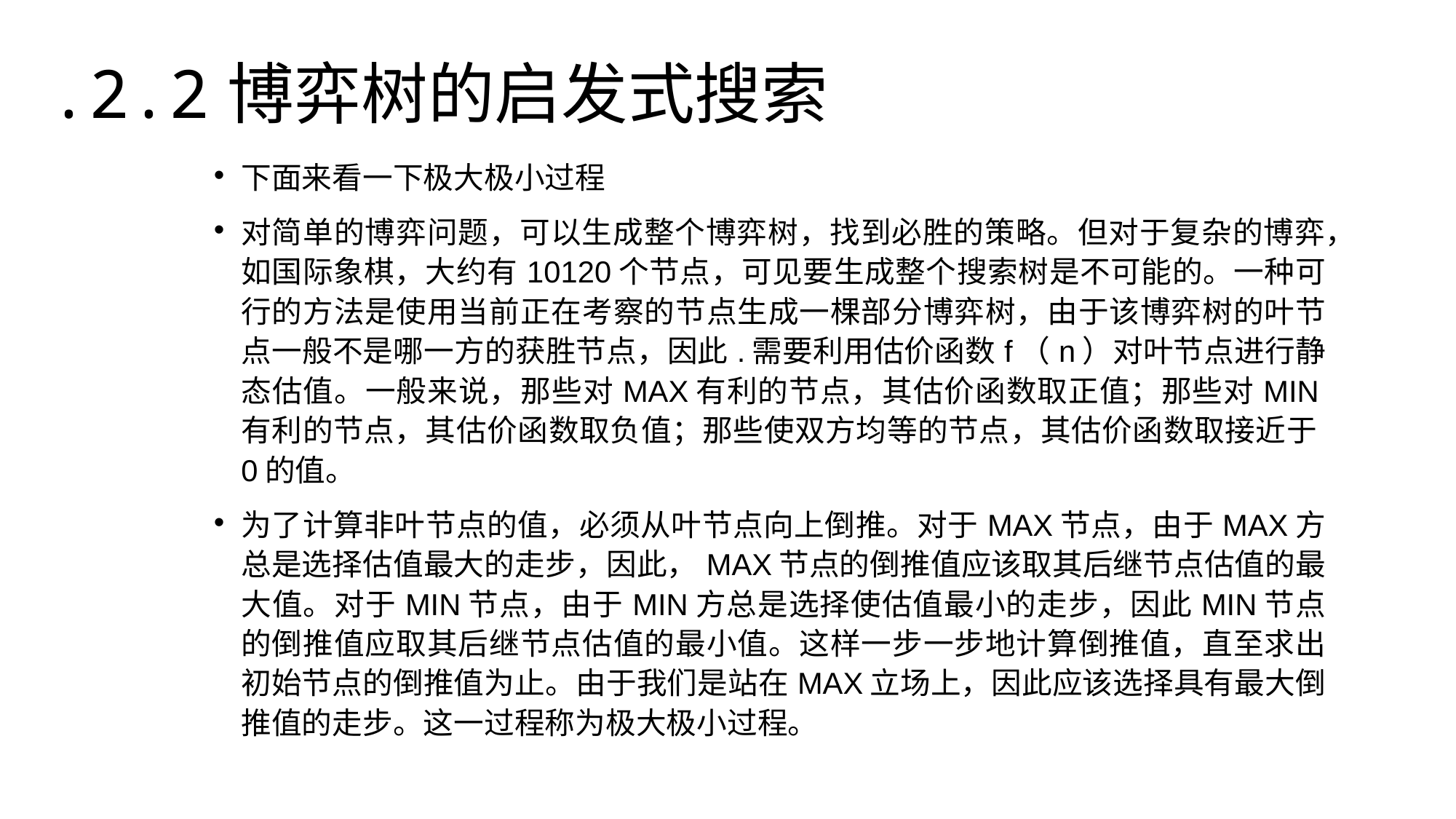

.2.2博弈树的启发式搜索
下面来看一下极大极小过程
对简单的博弈问题，可以生成整个博弈树，找到必胜的策略。但对于复杂的博弈，如国际象棋，大约有10120个节点，可见要生成整个搜索树是不可能的。一种可行的方法是使用当前正在考察的节点生成一棵部分博弈树，由于该博弈树的叶节点一般不是哪一方的获胜节点，因此.需要利用估价函数f（n）对叶节点进行静态估值。一般来说，那些对MAX有利的节点，其估价函数取正值；那些对MIN有利的节点，其估价函数取负值；那些使双方均等的节点，其估价函数取接近于0的值。
为了计算非叶节点的值，必须从叶节点向上倒推。对于MAX节点，由于MAX方总是选择估值最大的走步，因此，MAX节点的倒推值应该取其后继节点估值的最大值。对于MIN节点，由于MIN方总是选择使估值最小的走步，因此MIN节点的倒推值应取其后继节点估值的最小值。这样一步一步地计算倒推值，直至求出初始节点的倒推值为止。由于我们是站在MAX立场上，因此应该选择具有最大倒推值的走步。这一过程称为极大极小过程。